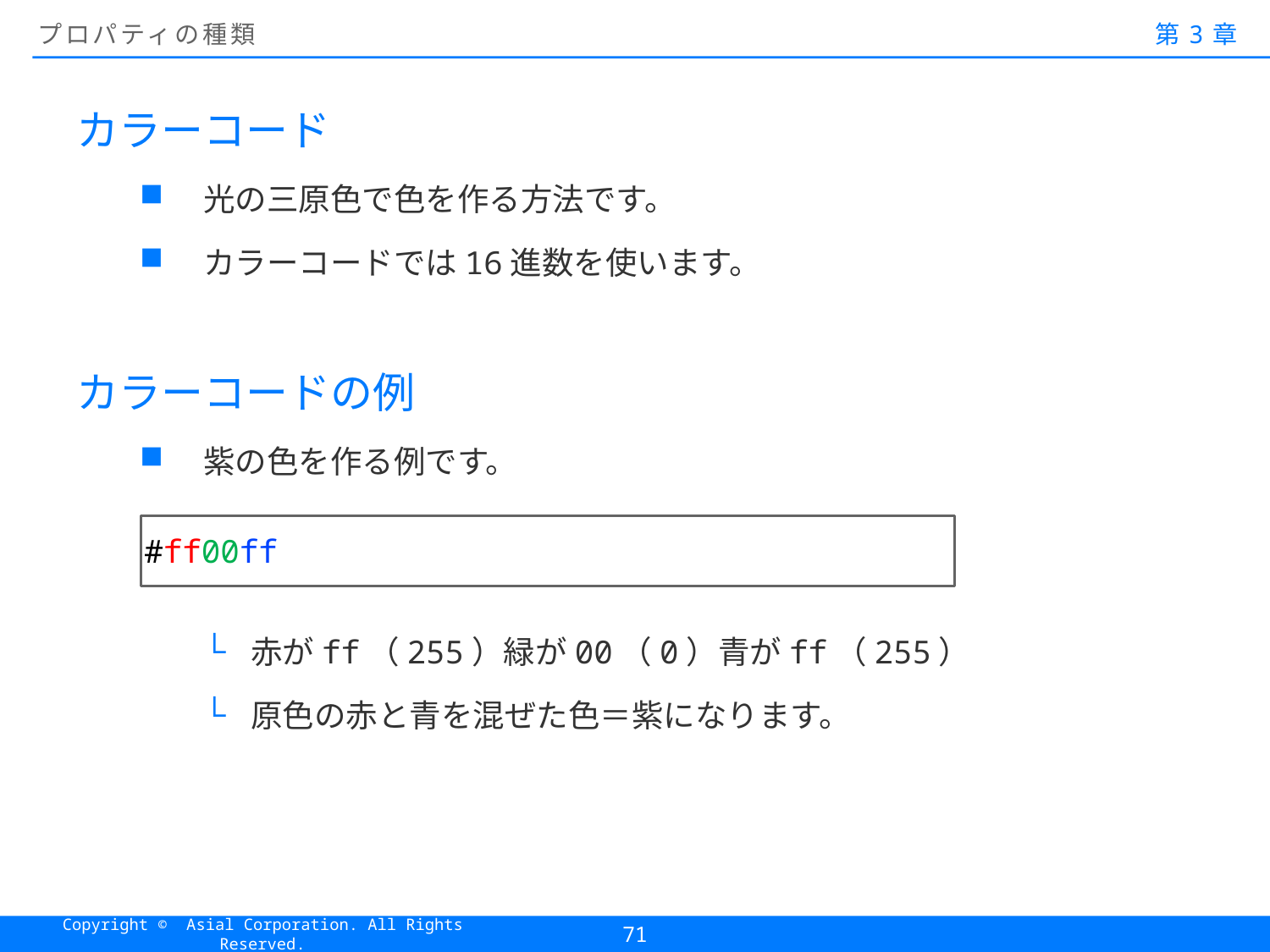

# プロパティの種類
第3章
カラーコード
光の三原色で色を作る方法です。
カラーコードでは16進数を使います。
カラーコードの例
紫の色を作る例です。

赤がff（255）緑が00（0）青がff（255）
原色の赤と青を混ぜた色＝紫になります。

#ff00ff
71